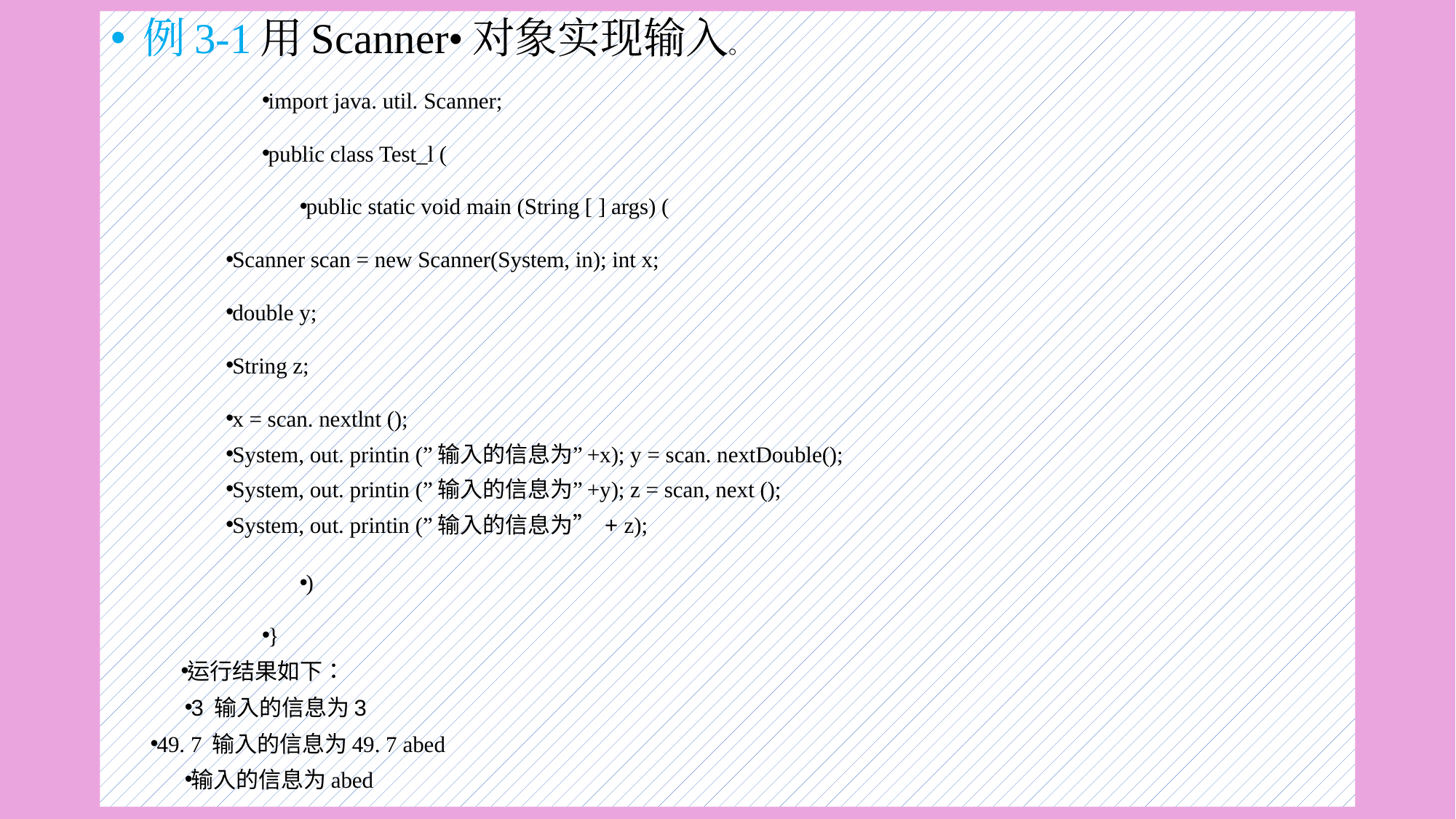

例3-1用Scanner•对象实现输入。
import java. util. Scanner;
public class Test_l (
public static void main (String [ ] args) (
Scanner scan = new Scanner(System, in); int x;
double y;
String z;
x = scan. nextlnt ();
System, out. printin (”输入的信息为”+x); y = scan. nextDouble();
System, out. printin (”输入的信息为”+y); z = scan, next ();
System, out. printin (”输入的信息为” + z);
)
}
运行结果如下：
3 输入的信息为3
49. 7 输入的信息为49. 7 abed
输入的信息为abed

#